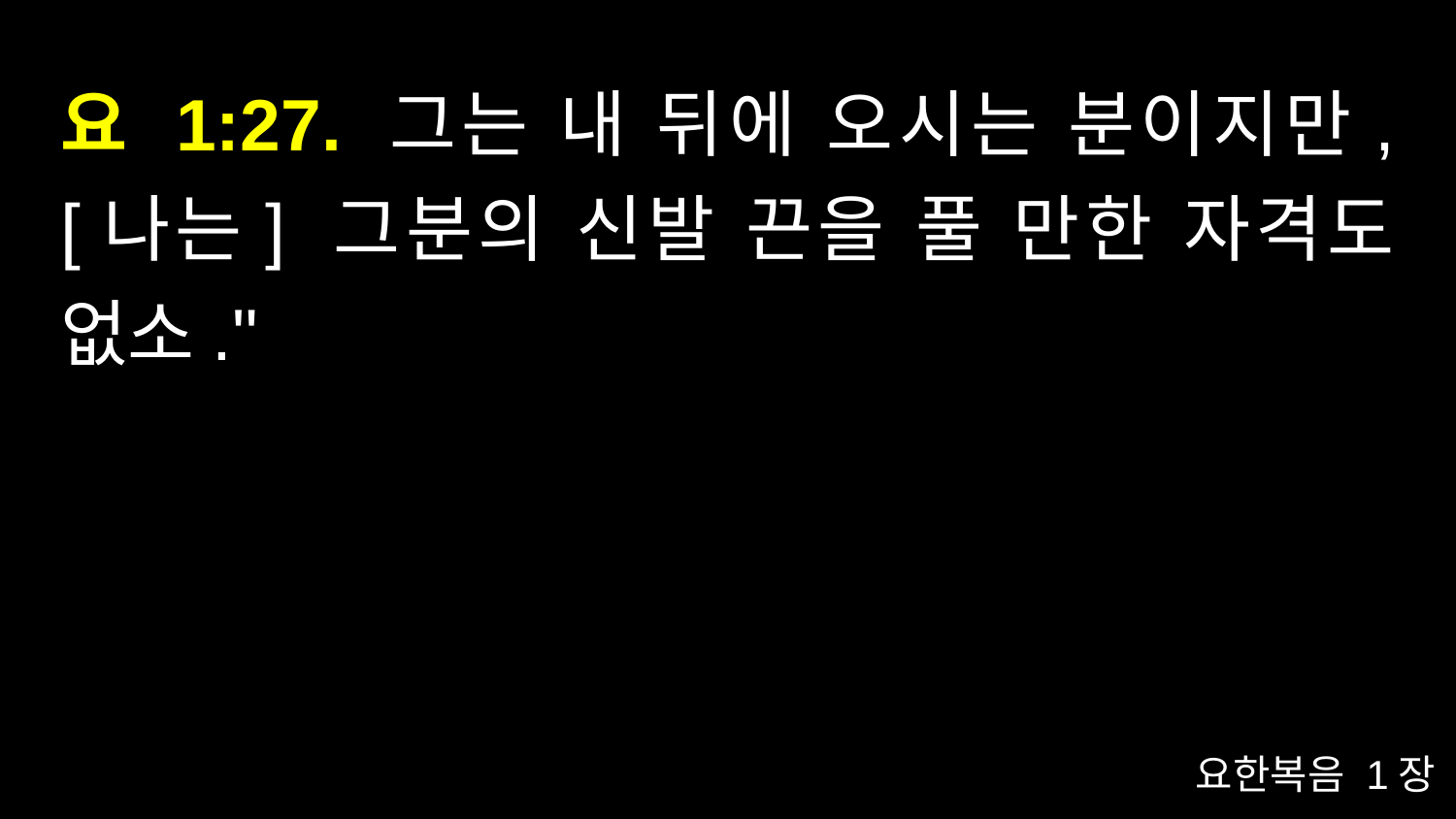

# 요 1:27. 그는 내 뒤에 오시는 분이지만, [나는] 그분의 신발 끈을 풀 만한 자격도 없소."
요한복음 1장